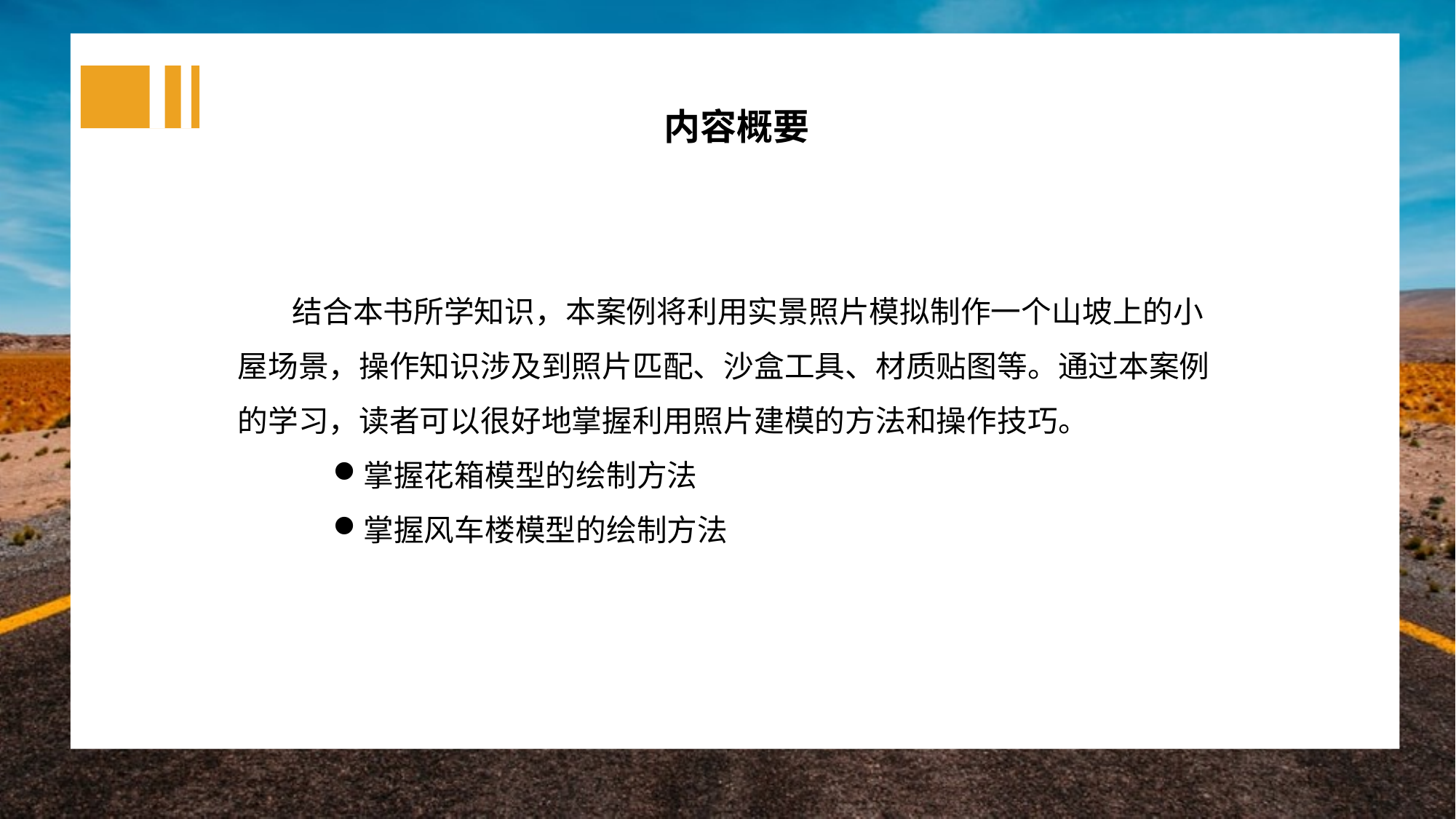

内容概要
结合本书所学知识，本案例将利用实景照片模拟制作一个山坡上的小屋场景，操作知识涉及到照片匹配、沙盒工具、材质贴图等。通过本案例的学习，读者可以很好地掌握利用照片建模的方法和操作技巧。
掌握花箱模型的绘制方法
掌握风车楼模型的绘制方法